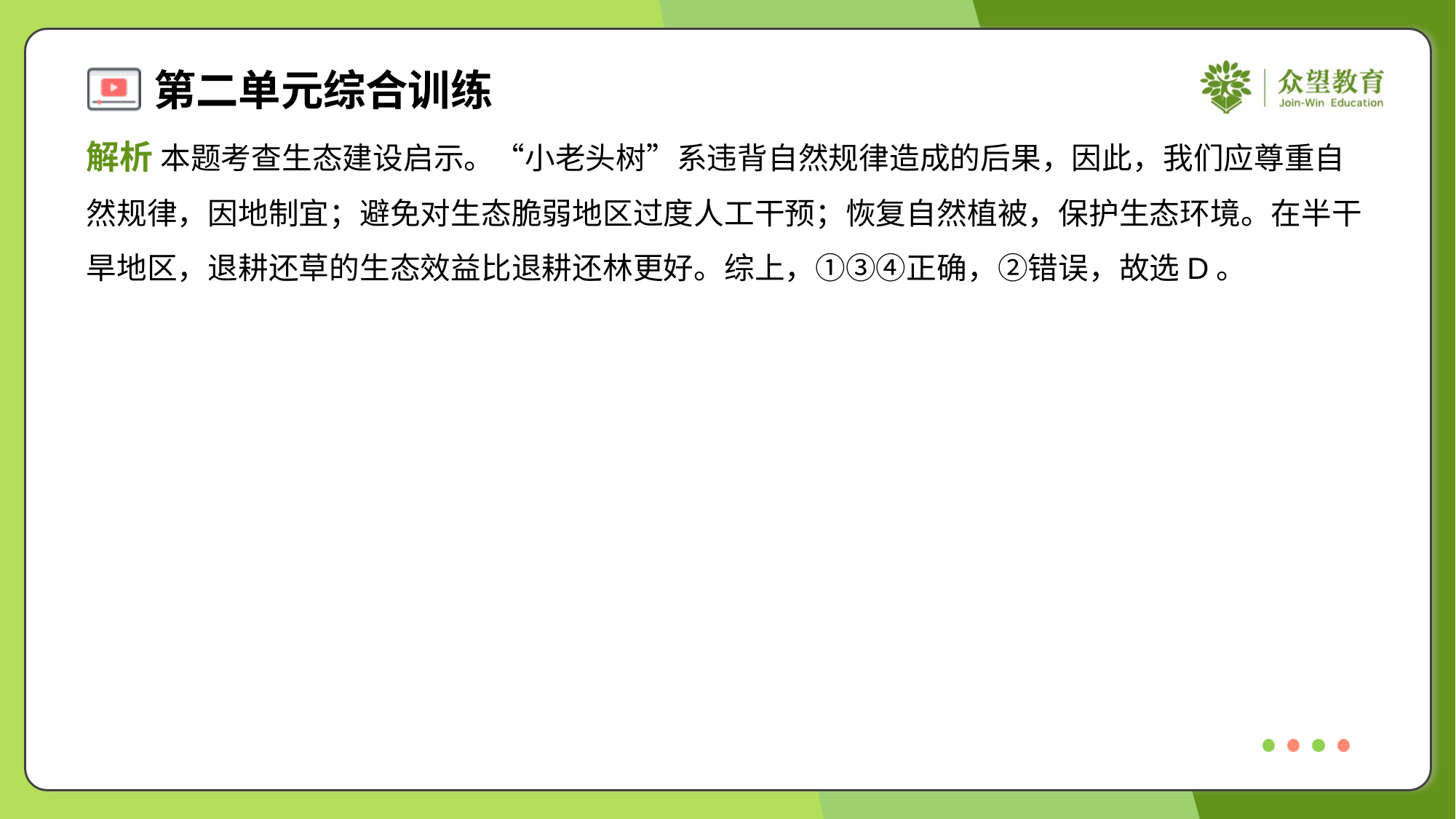

解析 本题考查生态建设启示。“小老头树”系违背自然规律造成的后果，因此，我们应尊重自
然规律，因地制宜；避免对生态脆弱地区过度人工干预；恢复自然植被，保护生态环境。在半干
旱地区，退耕还草的生态效益比退耕还林更好。综上，①③④正确，②错误，故选D。